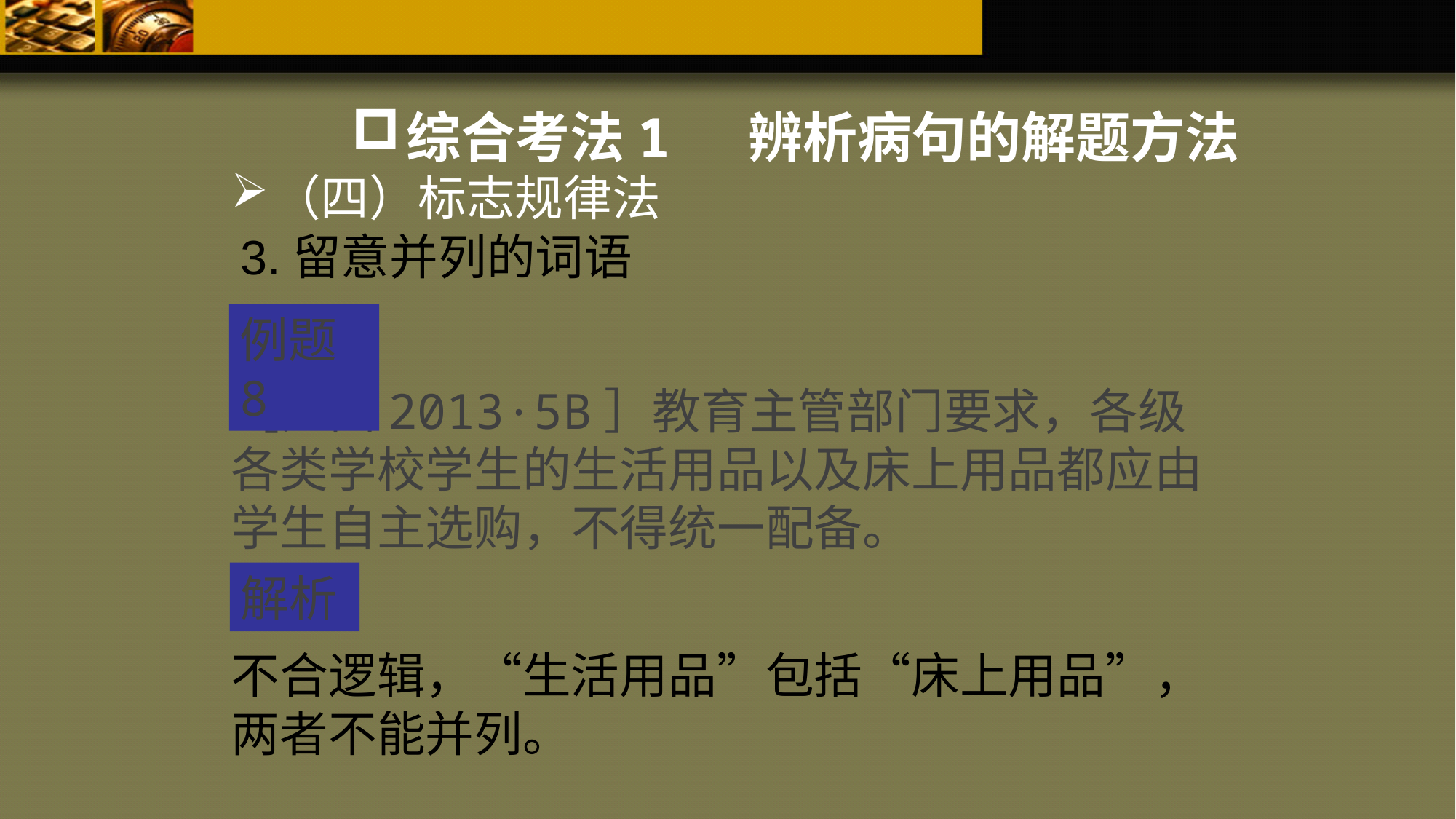

综合考法1  辨析病句的解题方法
（四）标志规律法
3.留意并列的词语
例题8
［江西2013·5B］教育主管部门要求，各级各类学校学生的生活用品以及床上用品都应由学生自主选购，不得统一配备。
解析
不合逻辑，“生活用品”包括“床上用品”，两者不能并列。